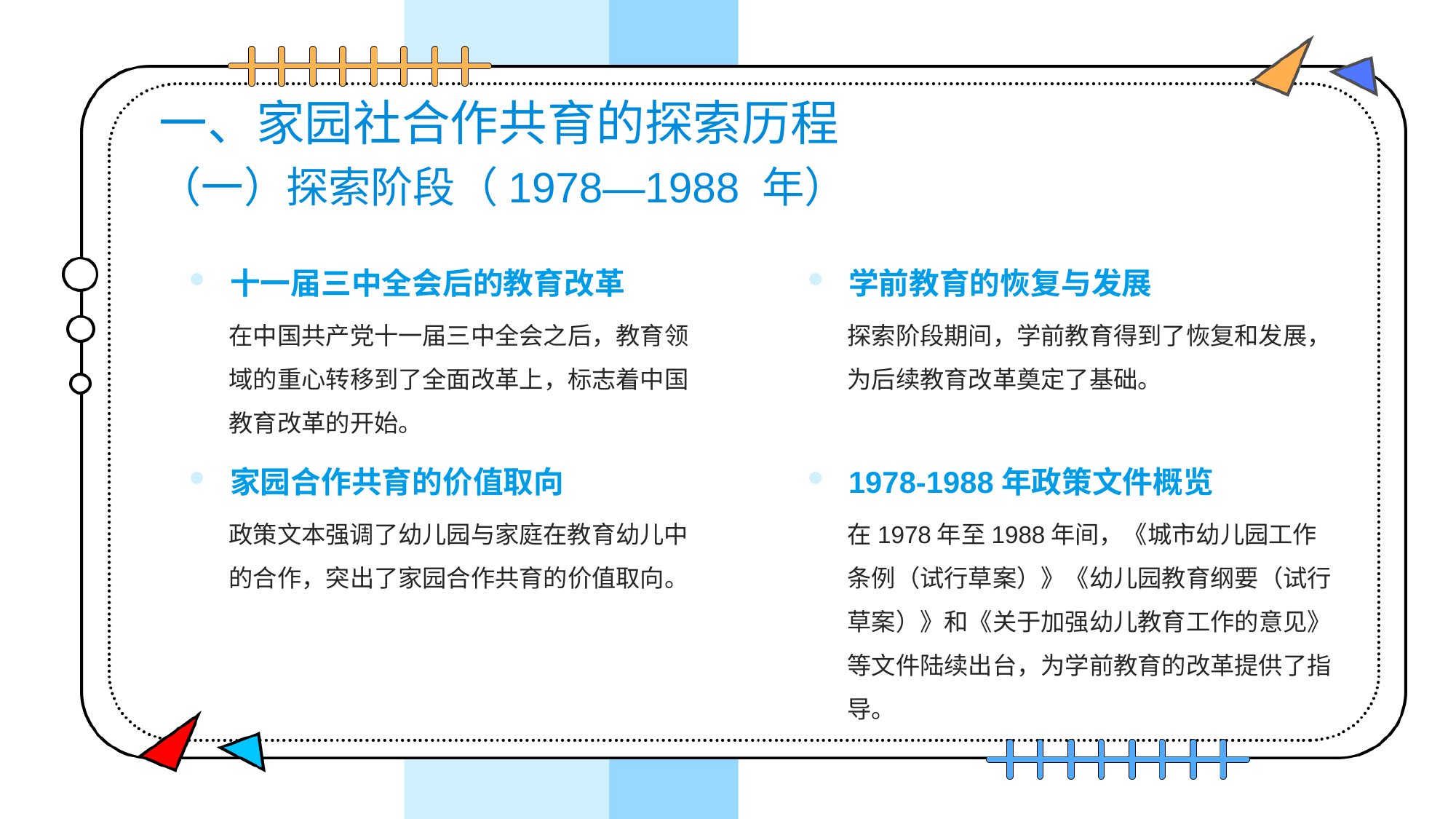

# 一、家园社合作共育的探索历程 （一）探索阶段（1978—1988 年）
十一届三中全会后的教育改革
学前教育的恢复与发展
在中国共产党十一届三中全会之后，教育领域的重心转移到了全面改革上，标志着中国教育改革的开始。
探索阶段期间，学前教育得到了恢复和发展，为后续教育改革奠定了基础。
家园合作共育的价值取向
1978-1988年政策文件概览
在1978年至1988年间，《城市幼儿园工作条例（试行草案）》《幼儿园教育纲要（试行草案）》和《关于加强幼儿教育工作的意见》等文件陆续出台，为学前教育的改革提供了指导。
政策文本强调了幼儿园与家庭在教育幼儿中的合作，突出了家园合作共育的价值取向。